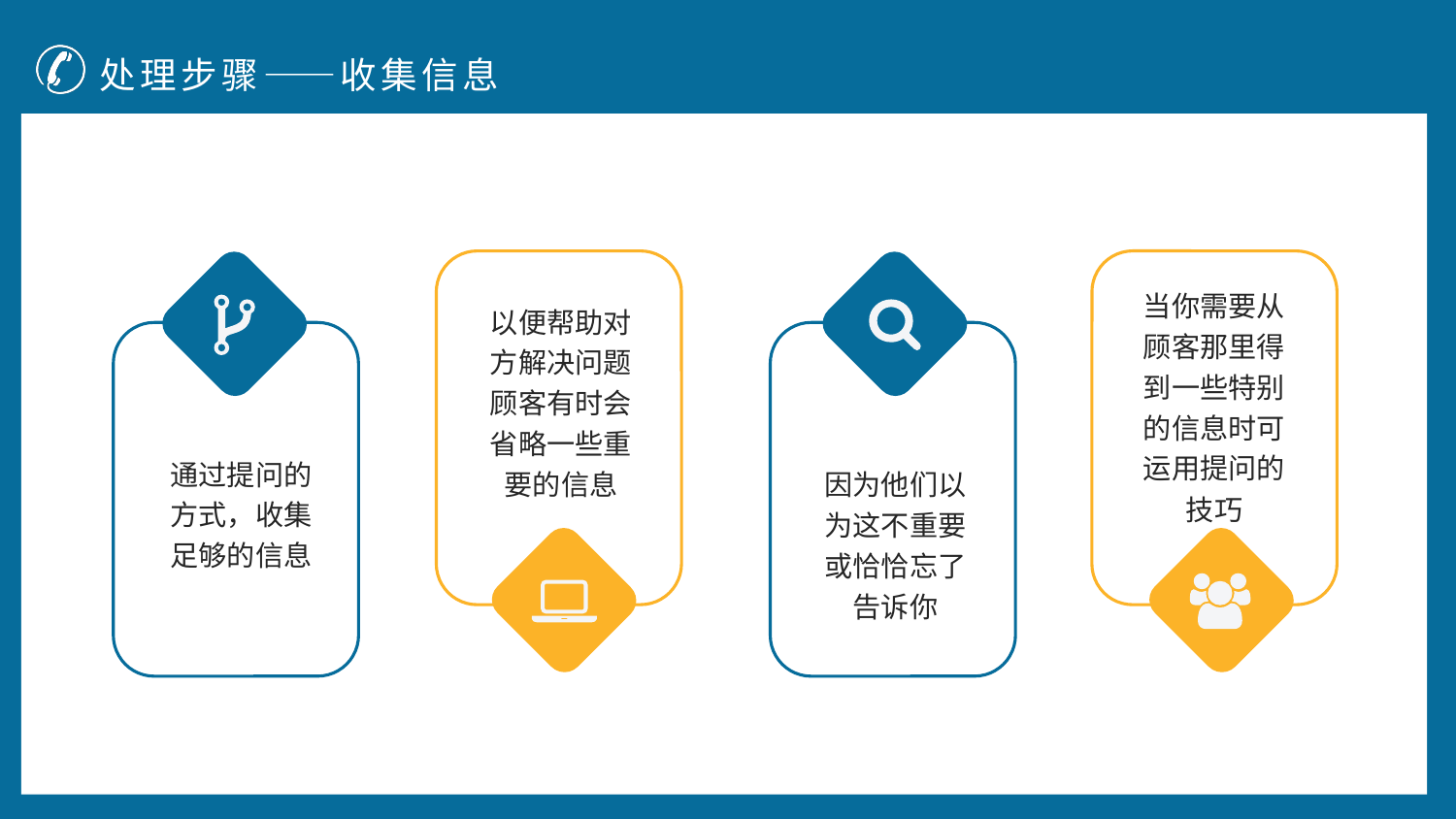

处理步骤——收集信息

以便帮助对方解决问题顾客有时会省略一些重要的信息
当你需要从顾客那里得到一些特别的信息时可运用提问的技巧
通过提问的方式，收集足够的信息
因为他们以为这不重要或恰恰忘了告诉你